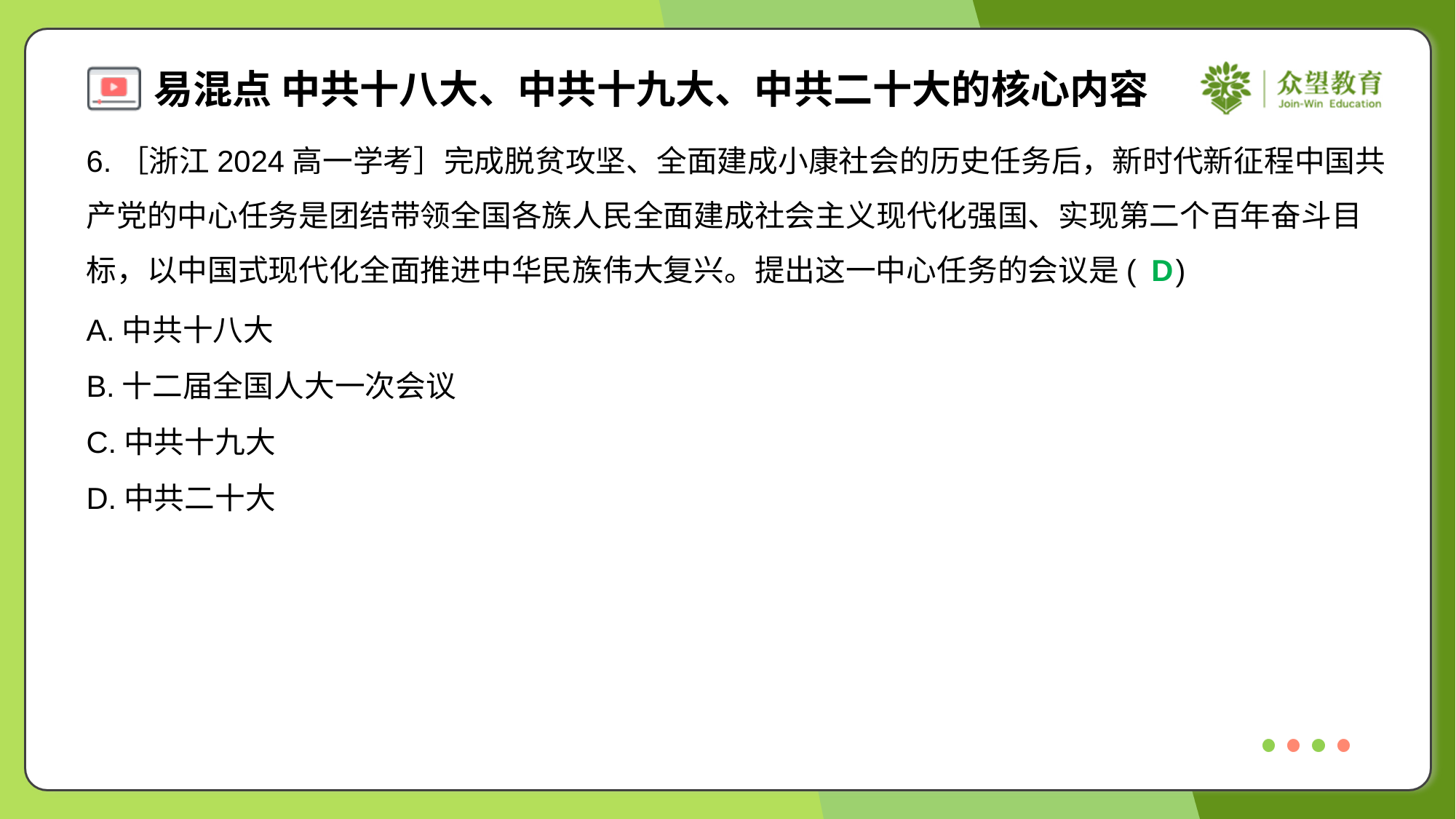

6.［浙江2024高一学考］完成脱贫攻坚、全面建成小康社会的历史任务后，新时代新征程中国共
产党的中心任务是团结带领全国各族人民全面建成社会主义现代化强国、实现第二个百年奋斗目
标，以中国式现代化全面推进中华民族伟大复兴。提出这一中心任务的会议是(     )
D
A.中共十八大
B.十二届全国人大一次会议
C.中共十九大
D.中共二十大